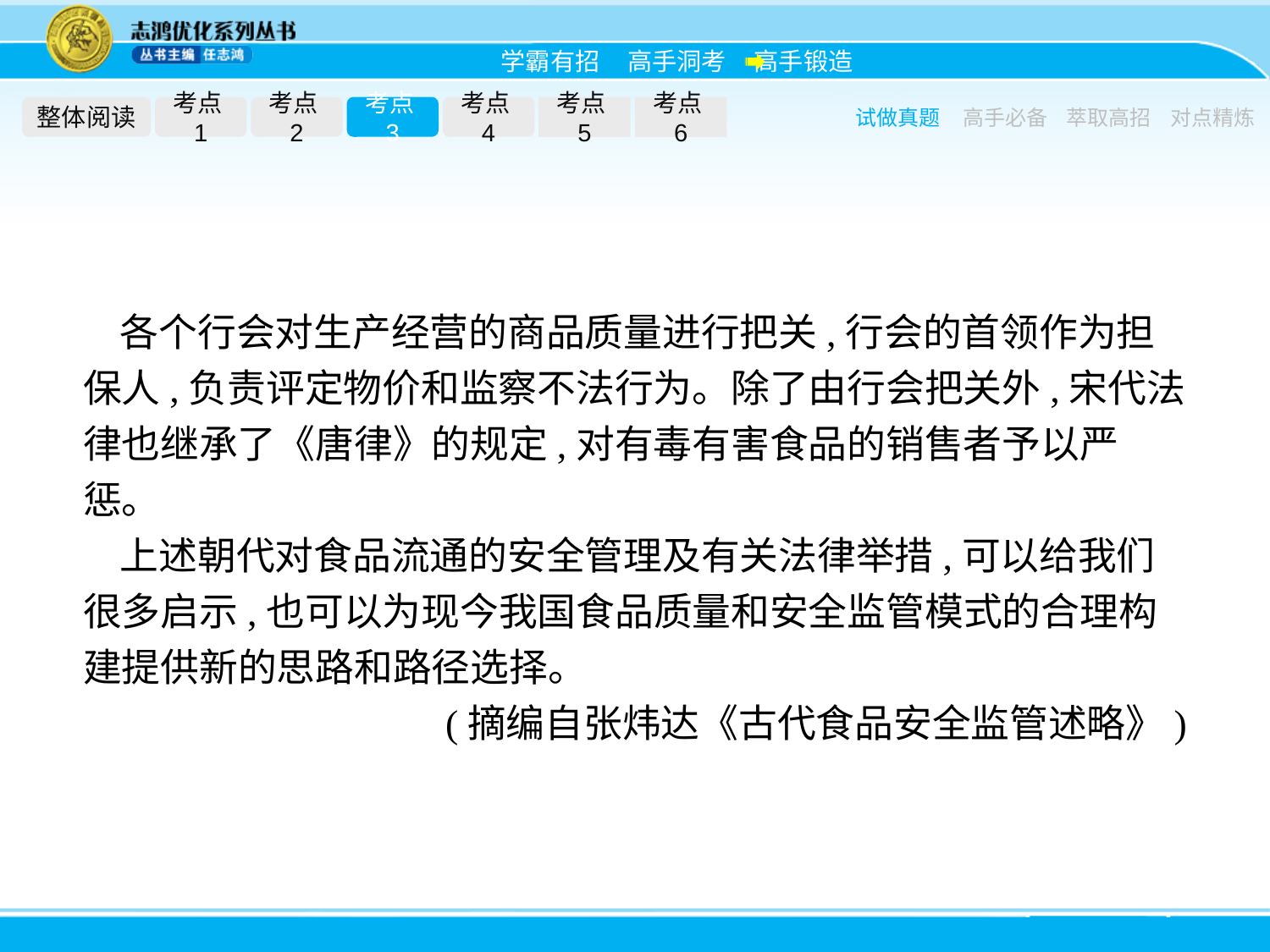

整体阅读
考点1
考点2
考点3
考点4
考点5
考点6
试做真题
高手必备
萃取高招
对点精炼
各个行会对生产经营的商品质量进行把关,行会的首领作为担保人,负责评定物价和监察不法行为。除了由行会把关外,宋代法律也继承了《唐律》的规定,对有毒有害食品的销售者予以严惩。
上述朝代对食品流通的安全管理及有关法律举措,可以给我们很多启示,也可以为现今我国食品质量和安全监管模式的合理构建提供新的思路和路径选择。
(摘编自张炜达《古代食品安全监管述略》)